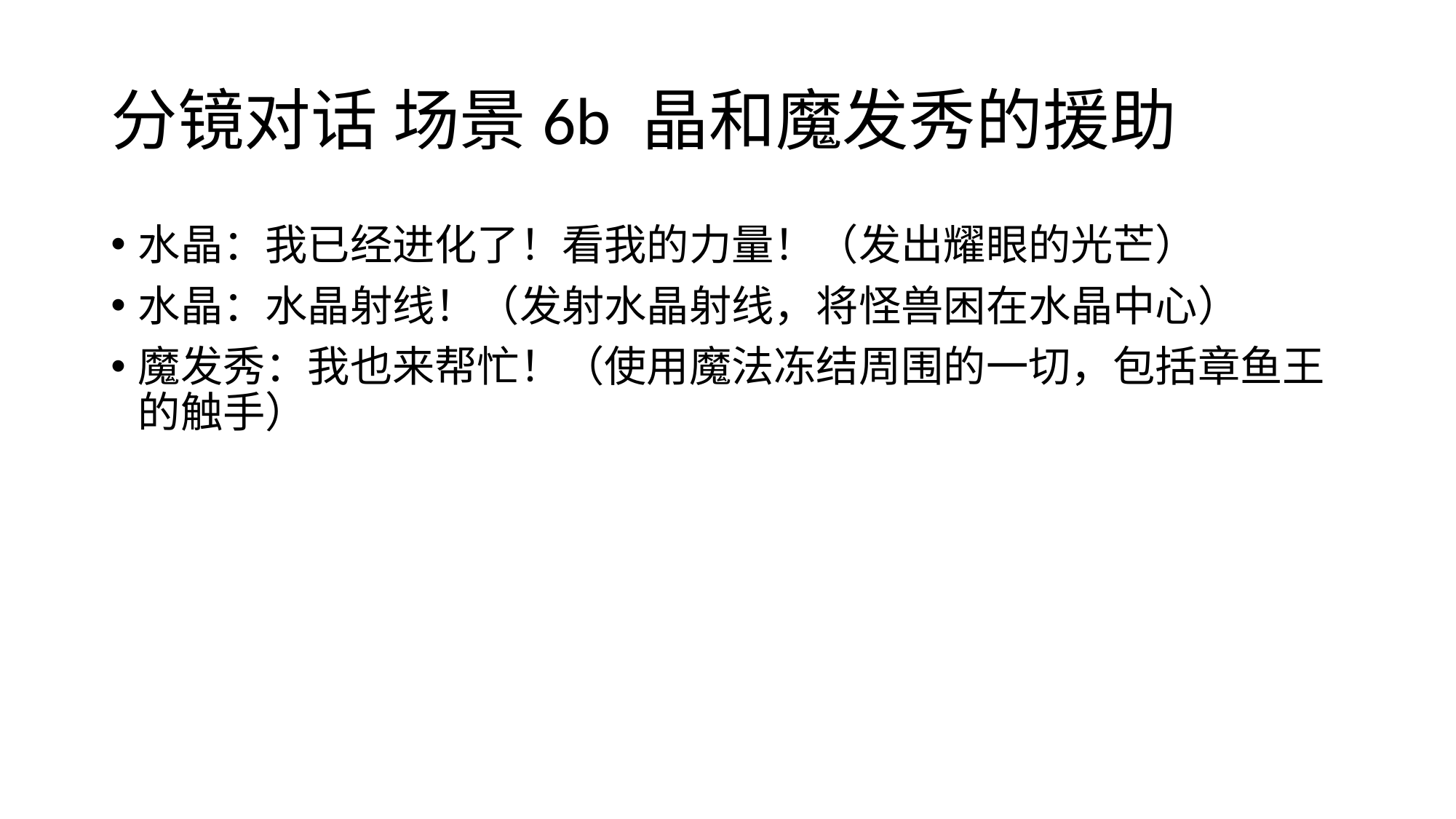

# 分镜对话 场景6b 晶和魔发秀的援助
水晶：我已经进化了！看我的力量！（发出耀眼的光芒）
水晶：水晶射线！（发射水晶射线，将怪兽困在水晶中心）
魔发秀：我也来帮忙！（使用魔法冻结周围的一切，包括章鱼王的触手）